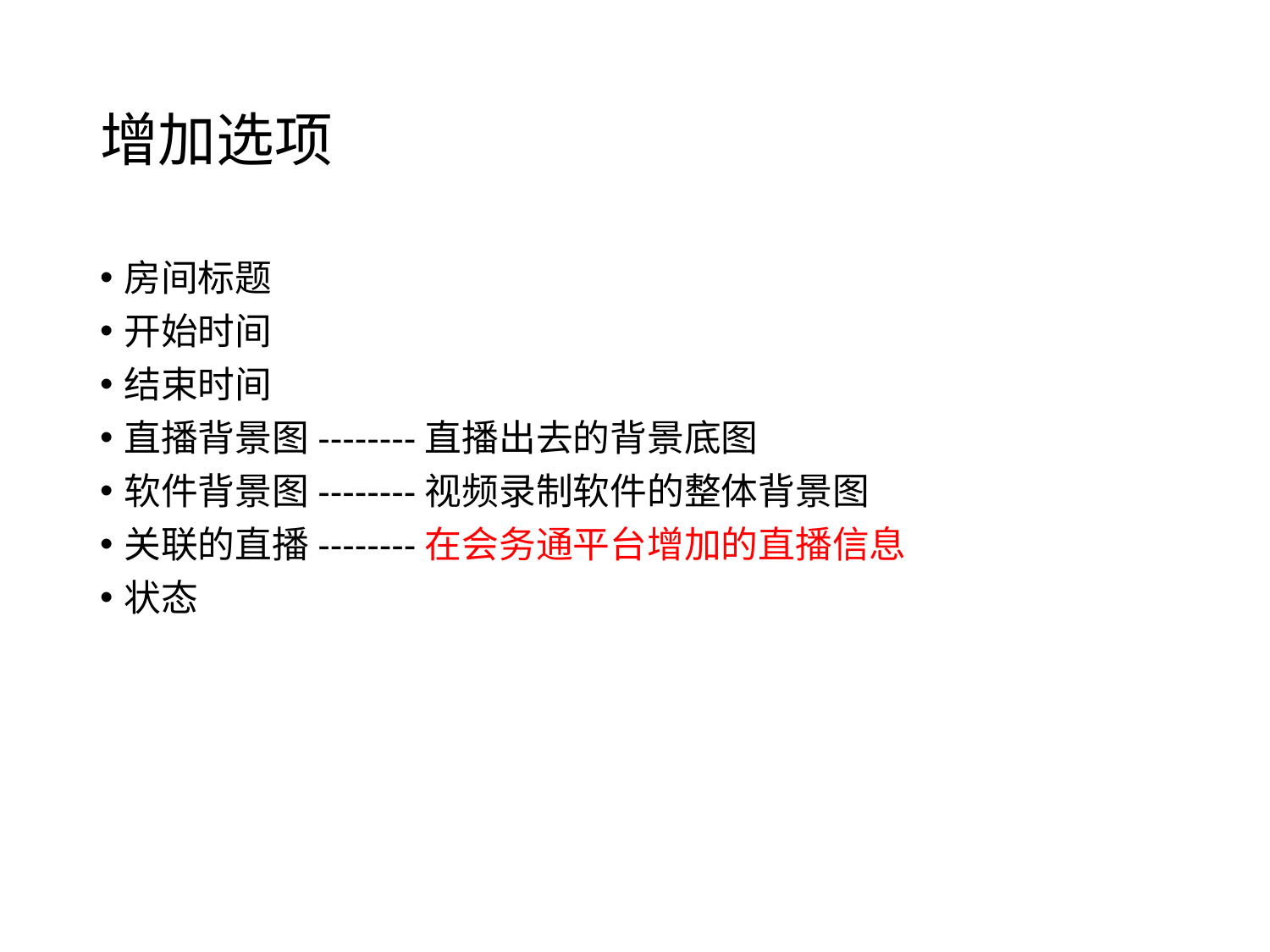

# 增加选项
房间标题
开始时间
结束时间
直播背景图--------直播出去的背景底图
软件背景图--------视频录制软件的整体背景图
关联的直播--------在会务通平台增加的直播信息
状态